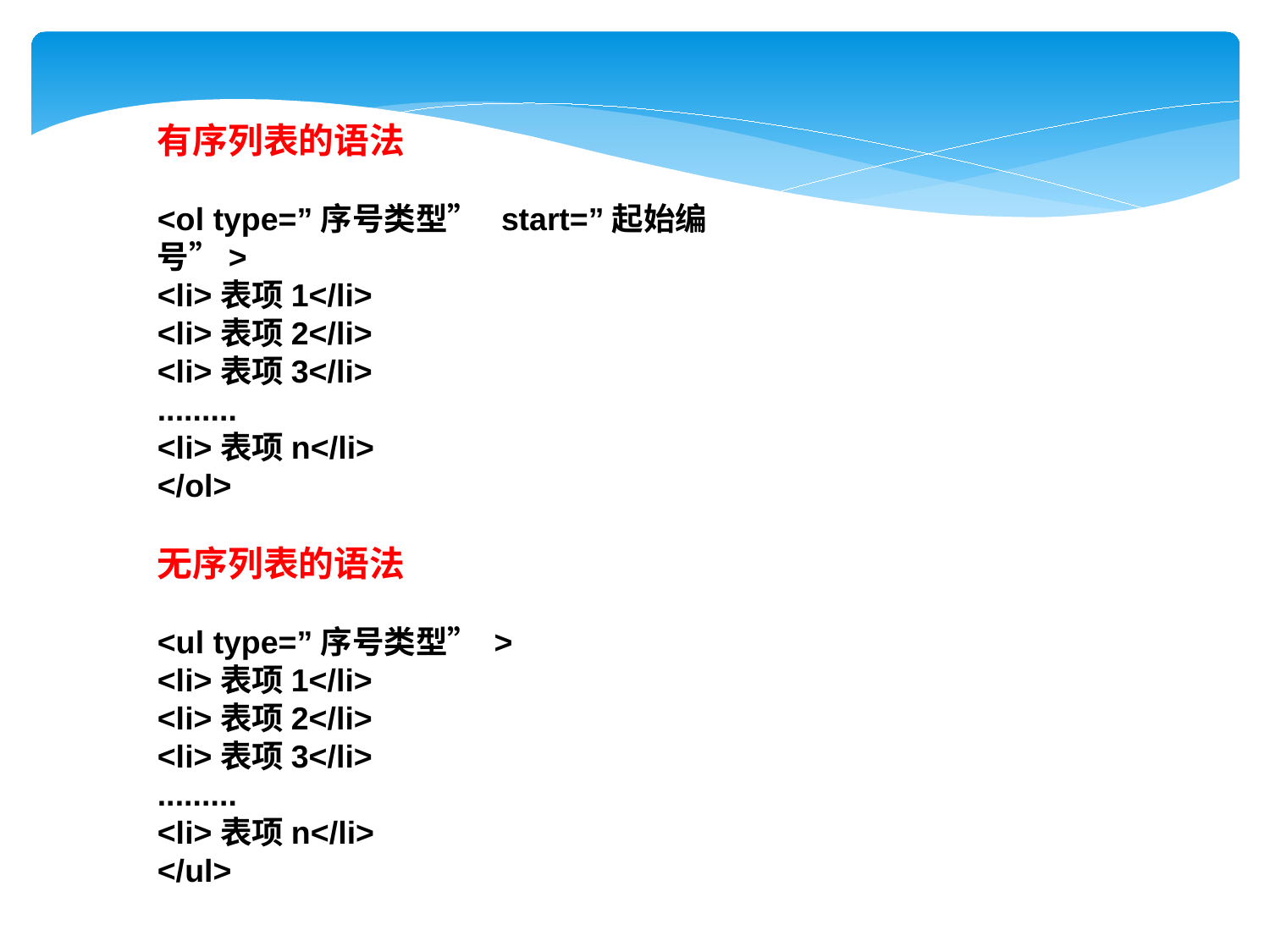

有序列表的语法

<ol type=”序号类型”  start=”起始编号”>
<li>表项1</li>
<li>表项2</li>
<li>表项3</li>
.........
<li>表项n</li>
</ol>

无序列表的语法

<ul type=”序号类型” >
<li>表项1</li>
<li>表项2</li>
<li>表项3</li>
.........
<li>表项n</li>
</ul>